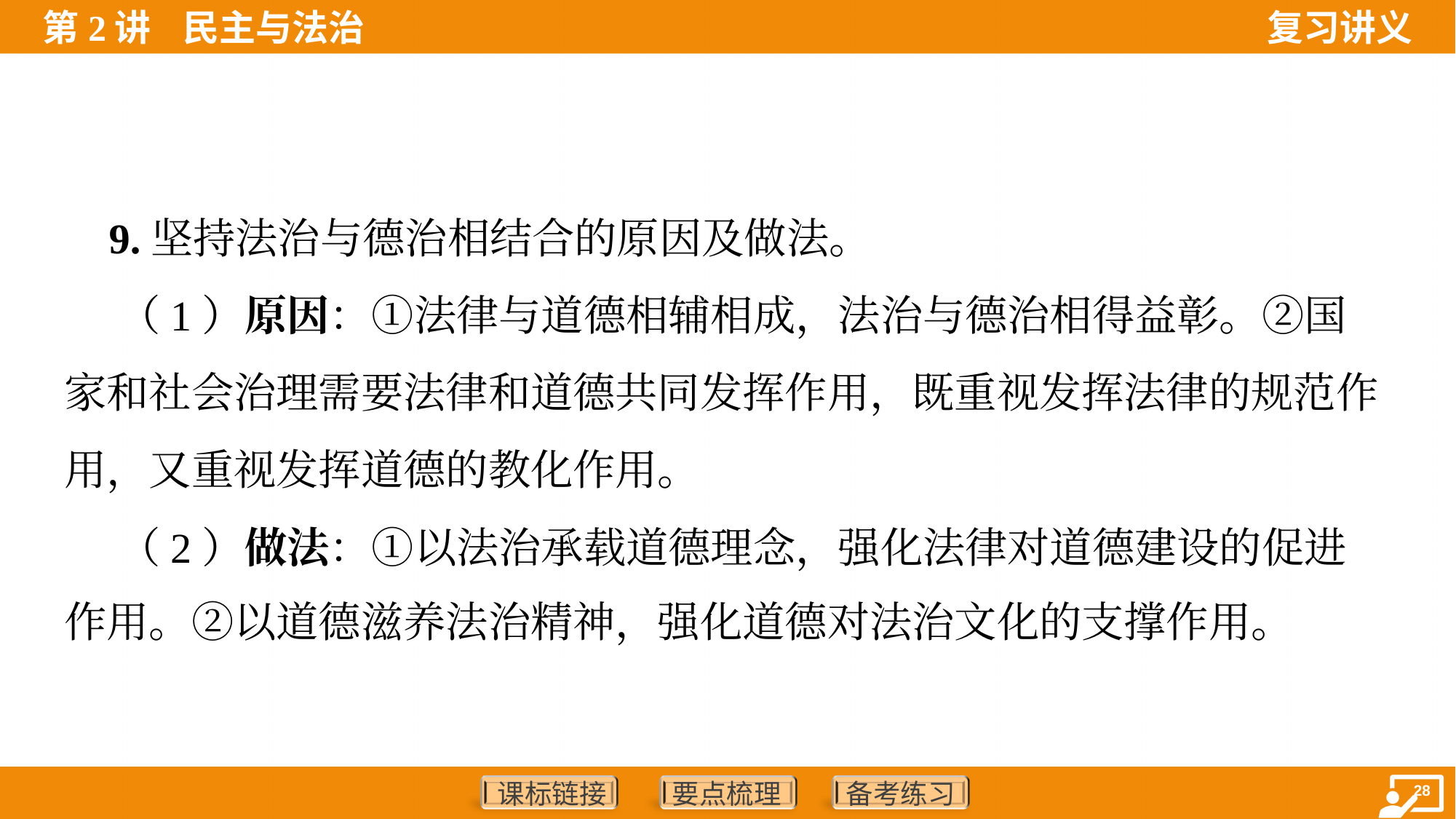

9.坚持法治与德治相结合的原因及做法。
    （1）原因：①法律与道德相辅相成，法治与德治相得益彰。②国
家和社会治理需要法律和道德共同发挥作用，既重视发挥法律的规范作
用，又重视发挥道德的教化作用。
    （2）做法：①以法治承载道德理念，强化法律对道德建设的促进
作用。②以道德滋养法治精神，强化道德对法治文化的支撑作用。